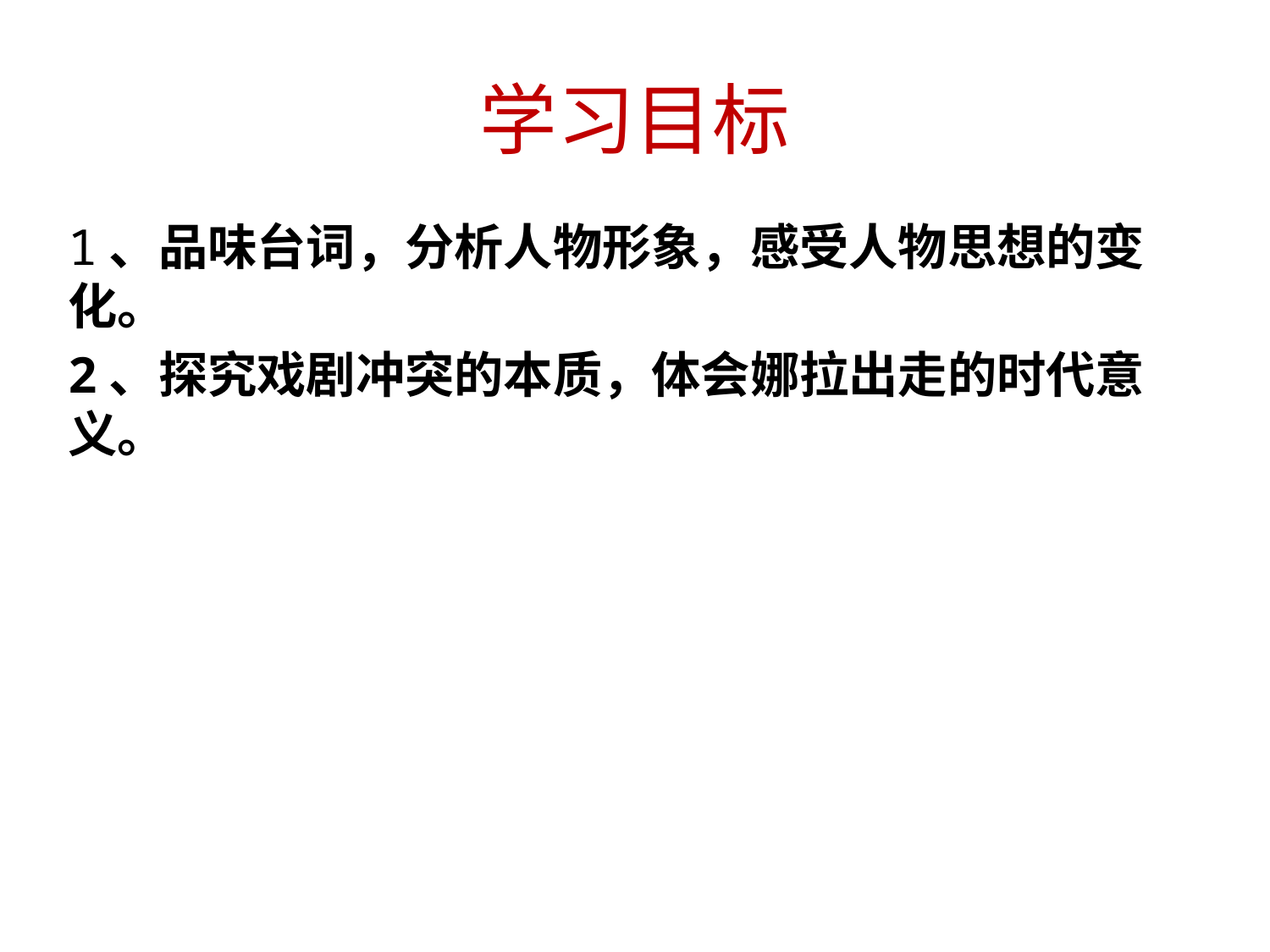

# 学习目标
1、品味台词，分析人物形象，感受人物思想的变化。
2、探究戏剧冲突的本质，体会娜拉出走的时代意义。